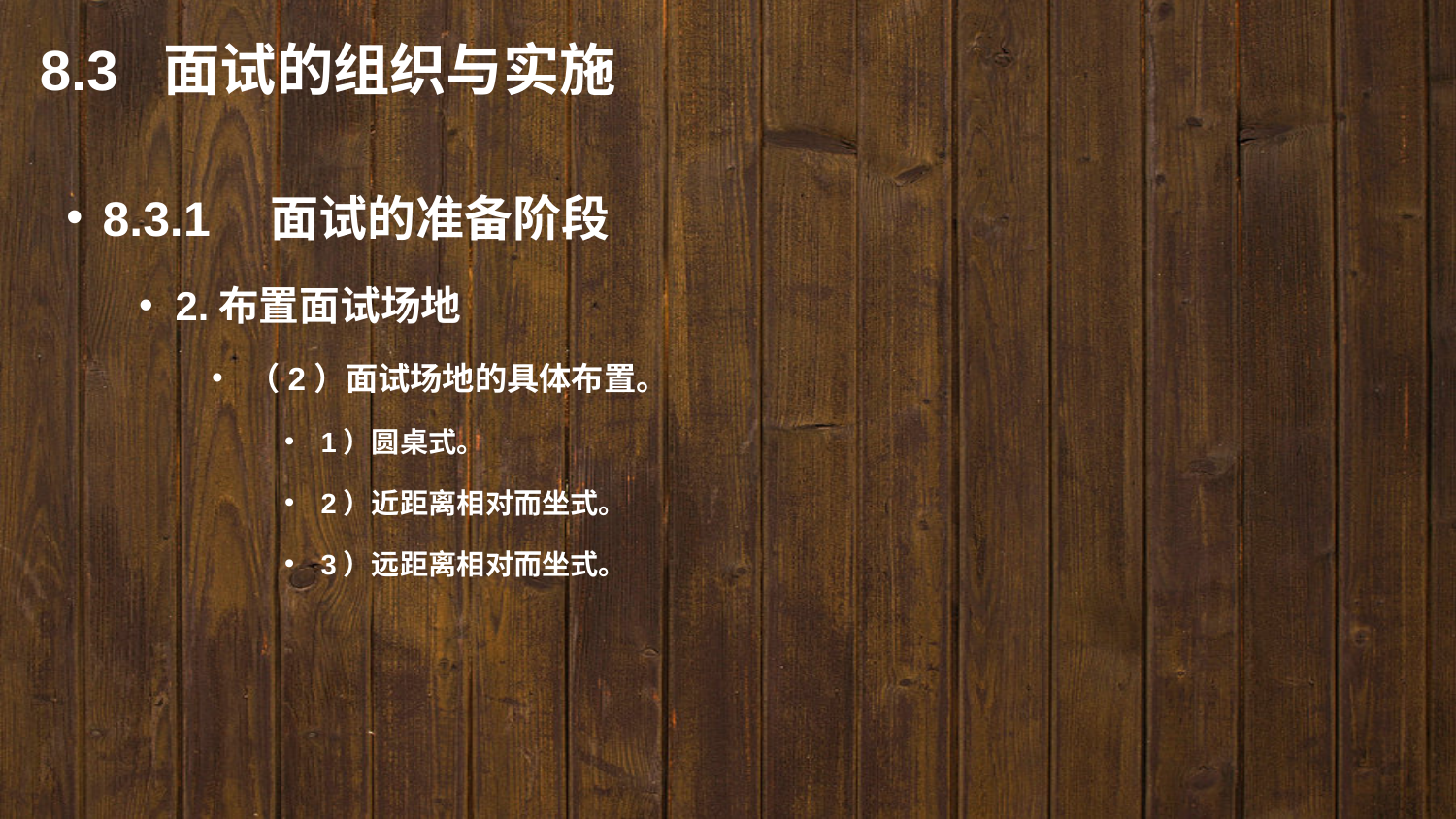

8.3  面试的组织与实施
8.3.1　面试的准备阶段
2.布置面试场地
（2）面试场地的具体布置。
1）圆桌式。
2）近距离相对而坐式。
3）远距离相对而坐式。